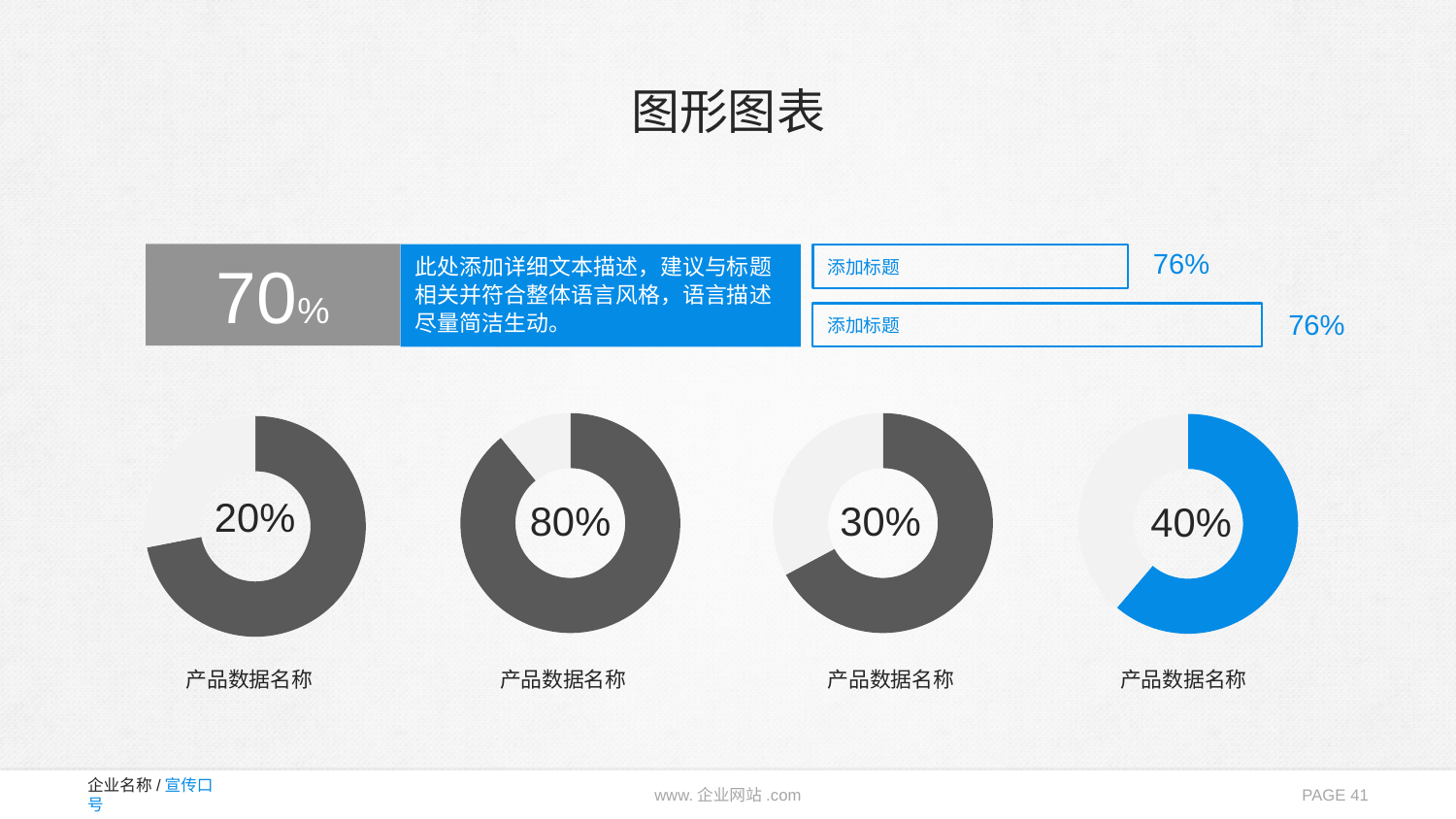

# 图形图表
76%
此处添加详细文本描述，建议与标题相关并符合整体语言风格，语言描述尽量简洁生动。
70%
添加标题
76%
添加标题

### Chart

| Category | Sales |
|---|---|
| 1st Qtr | 8.200000000000001 |
| 2nd Qtr | 1.0 |

### Chart

| Category | Sales |
|---|---|
| 1st Qtr | 8.200000000000001 |
| 2nd Qtr | 4.0 |

### Chart

| Category | Sales |
|---|---|
| 1st Qtr | 8.200000000000001 |
| 2nd Qtr | 3.2 |

### Chart

| Category | Sales |
|---|---|
| 1st Qtr | 8.200000000000001 |
| 2nd Qtr | 5.2 |
80%
30%
20%
40%
产品数据名称
产品数据名称
产品数据名称
产品数据名称
PAGE 41
www.企业网站.com